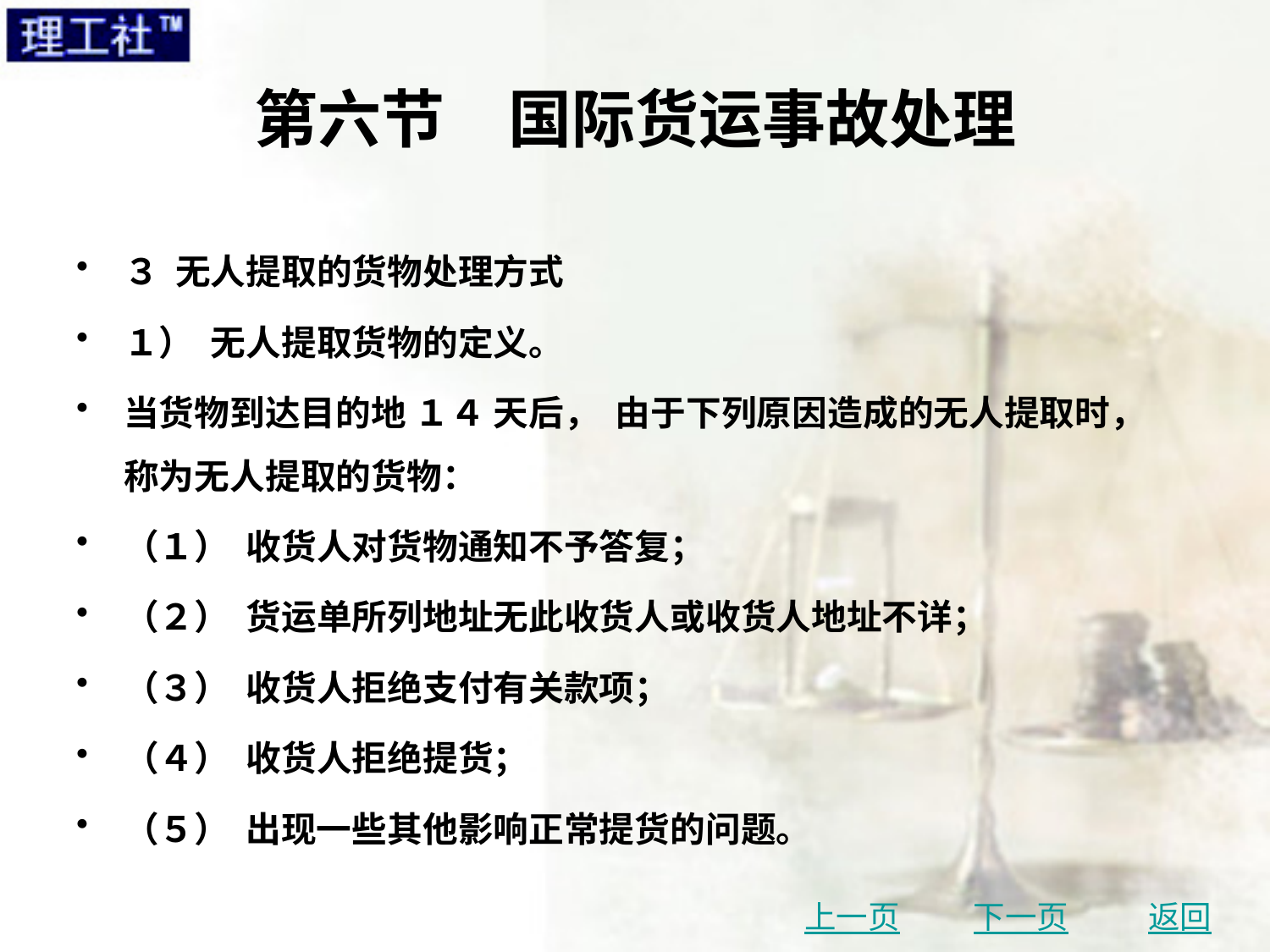

# 第六节　国际货运事故处理
３  无人提取的货物处理方式
１）  无人提取货物的定义。
当货物到达目的地 １４ 天后，  由于下列原因造成的无人提取时，  称为无人提取的货物：
（１）  收货人对货物通知不予答复；
（２）  货运单所列地址无此收货人或收货人地址不详；
（３）  收货人拒绝支付有关款项；
（４）  收货人拒绝提货；
（５）  出现一些其他影响正常提货的问题。

上一页
下一页
返回